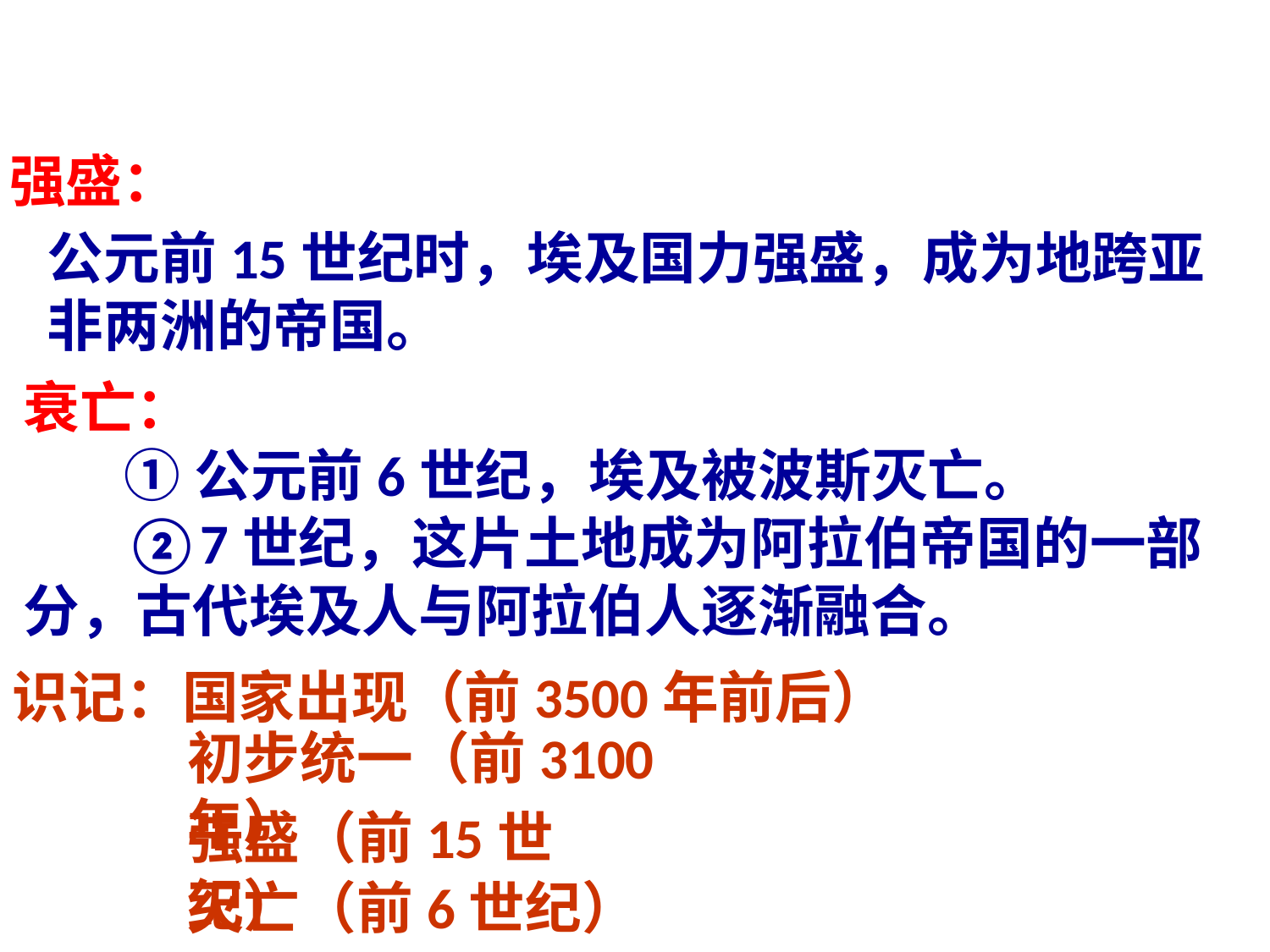

强盛：
公元前15世纪时，埃及国力强盛，成为地跨亚非两洲的帝国。
衰亡：
         ①公元前6世纪，埃及被波斯灭亡。
        ②7世纪，这片土地成为阿拉伯帝国的一部分，古代埃及人与阿拉伯人逐渐融合。
识记：国家出现（前3500年前后）
初步统一（前3100年）
强盛（前15世纪）
灭亡（前6世纪）